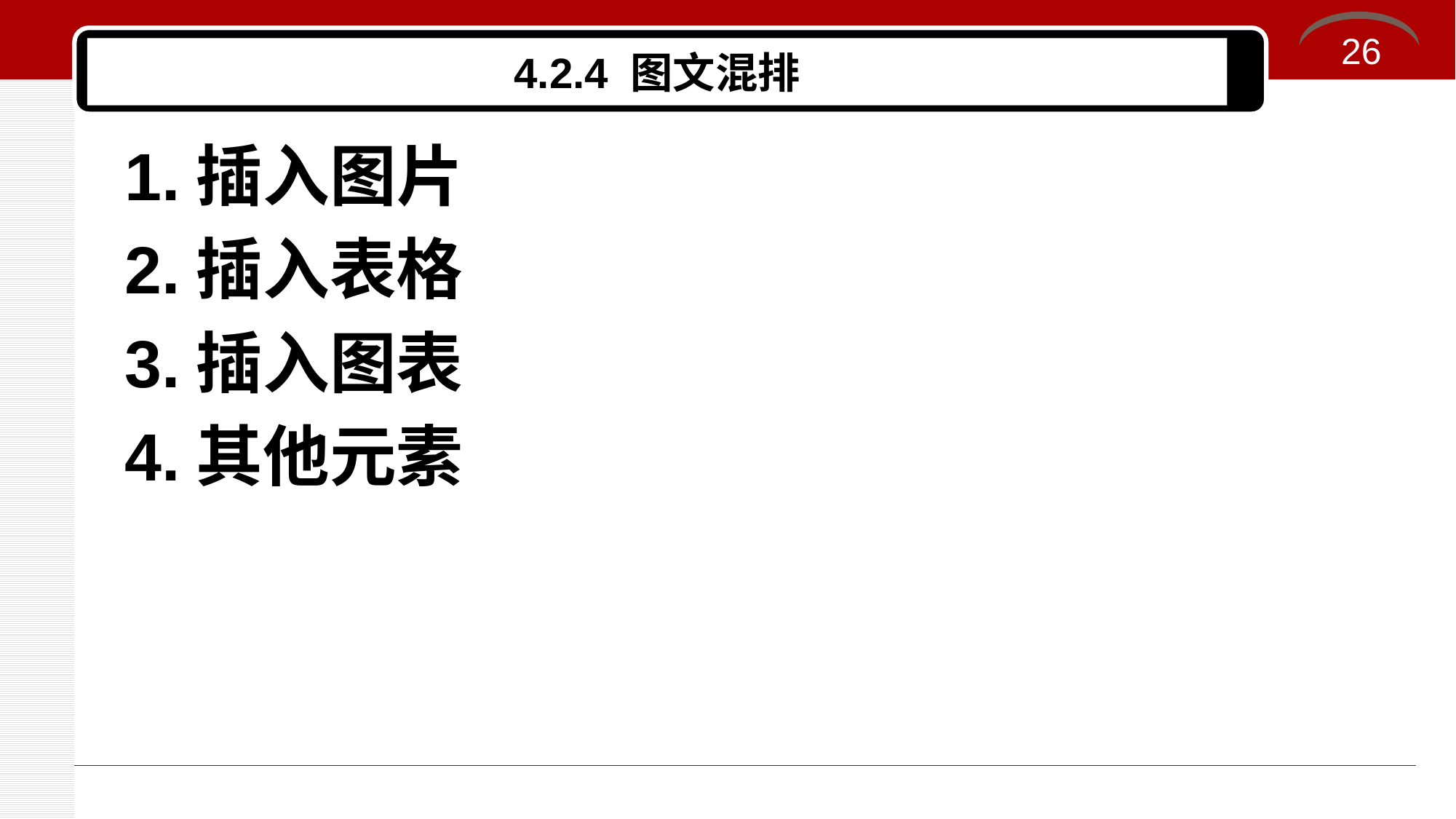

26
# 4.2.4 图文混排
1.插入图片
2.插入表格
3.插入图表
4.其他元素